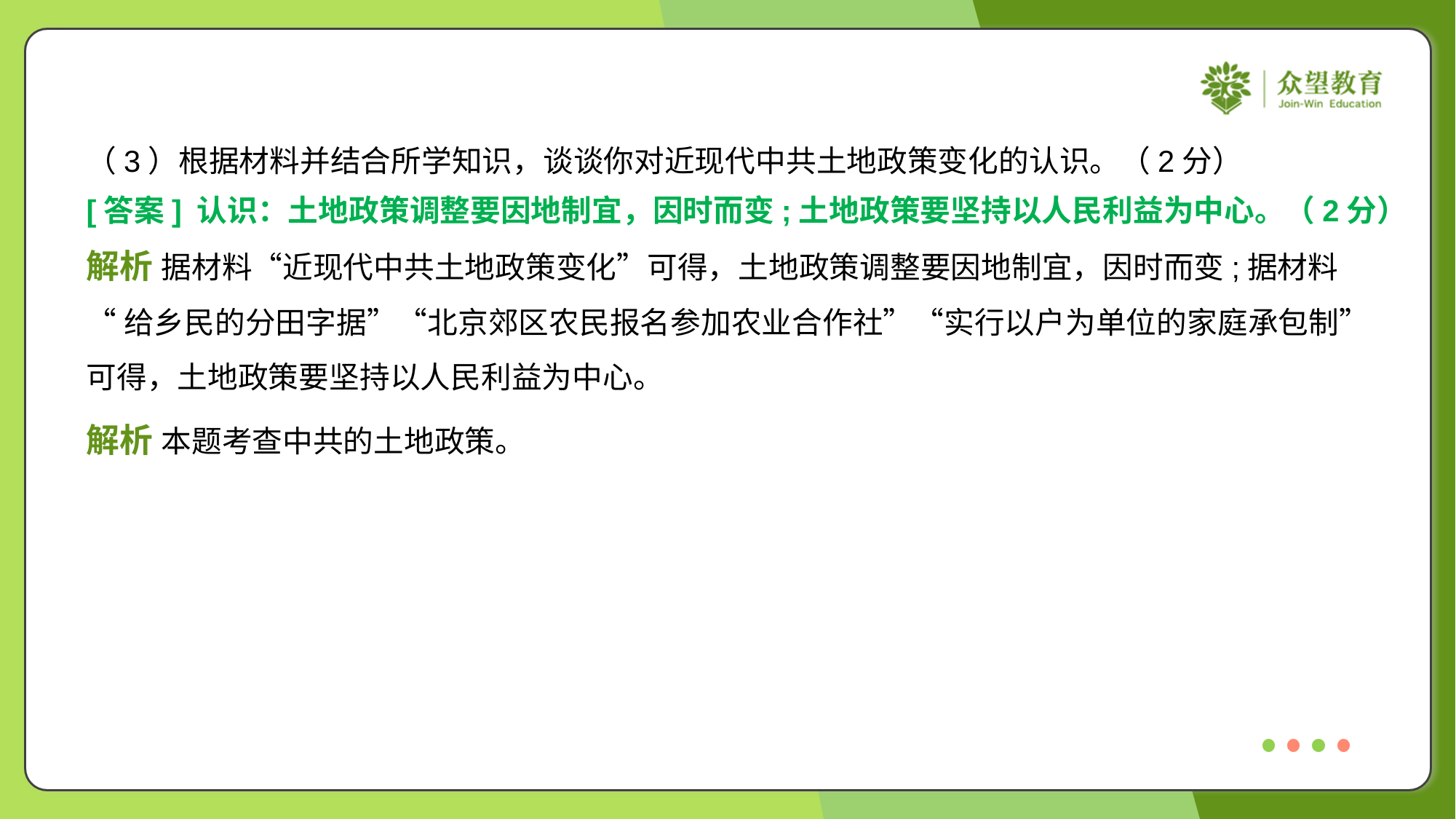

（3）根据材料并结合所学知识，谈谈你对近现代中共土地政策变化的认识。（2分）
[答案] 认识：土地政策调整要因地制宜，因时而变;土地政策要坚持以人民利益为中心。（2分）
解析 据材料“近现代中共土地政策变化”可得，土地政策调整要因地制宜，因时而变;据材料
“给乡民的分田字据”“北京郊区农民报名参加农业合作社”“实行以户为单位的家庭承包制”
可得，土地政策要坚持以人民利益为中心。
解析 本题考查中共的土地政策。